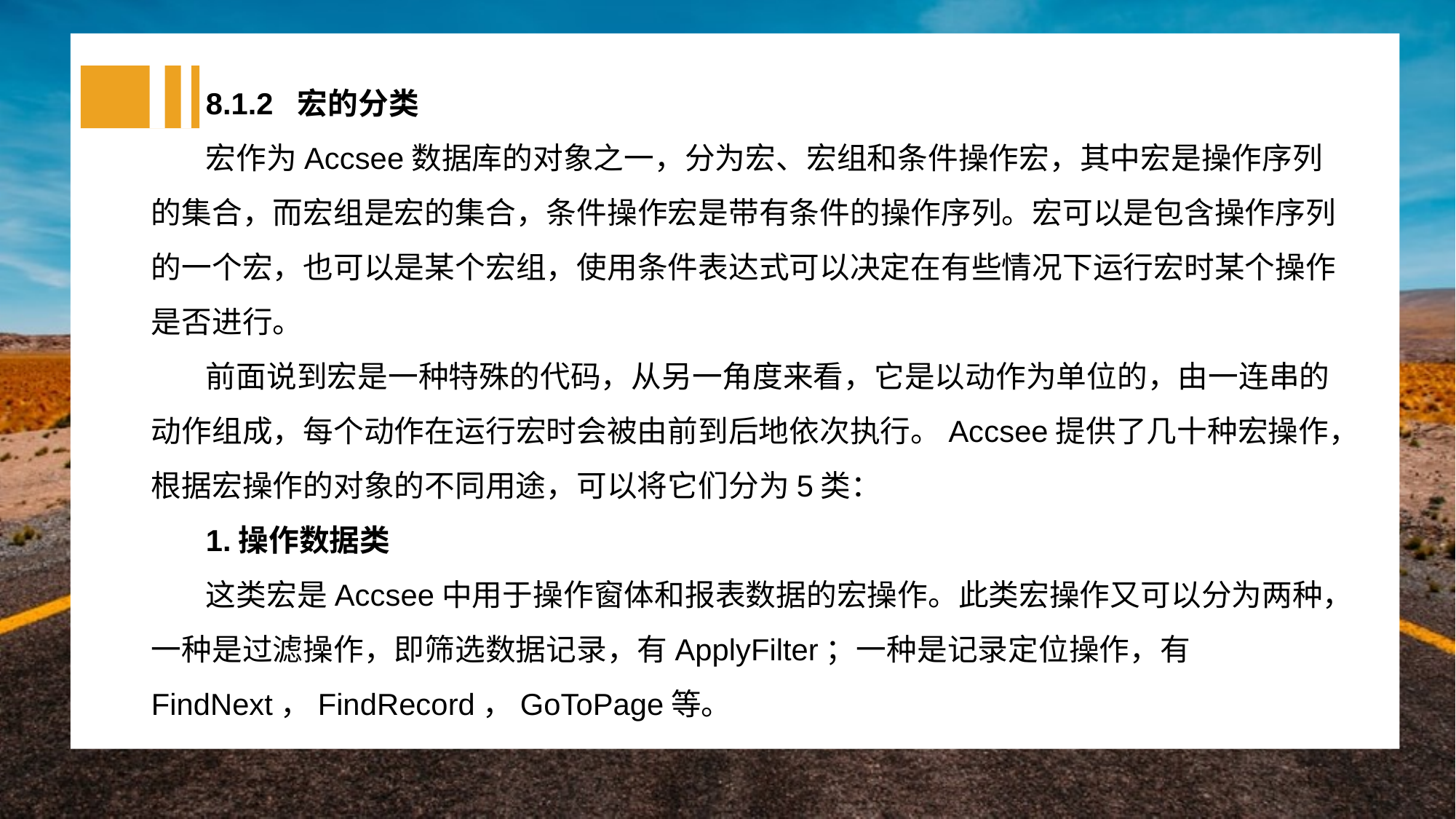

8.1.2  宏的分类
宏作为Accsee数据库的对象之一，分为宏、宏组和条件操作宏，其中宏是操作序列的集合，而宏组是宏的集合，条件操作宏是带有条件的操作序列。宏可以是包含操作序列的一个宏，也可以是某个宏组，使用条件表达式可以决定在有些情况下运行宏时某个操作是否进行。
前面说到宏是一种特殊的代码，从另一角度来看，它是以动作为单位的，由一连串的动作组成，每个动作在运行宏时会被由前到后地依次执行。Accsee提供了几十种宏操作，根据宏操作的对象的不同用途，可以将它们分为5类：
1.操作数据类
这类宏是Accsee中用于操作窗体和报表数据的宏操作。此类宏操作又可以分为两种，一种是过滤操作，即筛选数据记录，有ApplyFilter；一种是记录定位操作，有FindNext，FindRecord，GoToPage等。